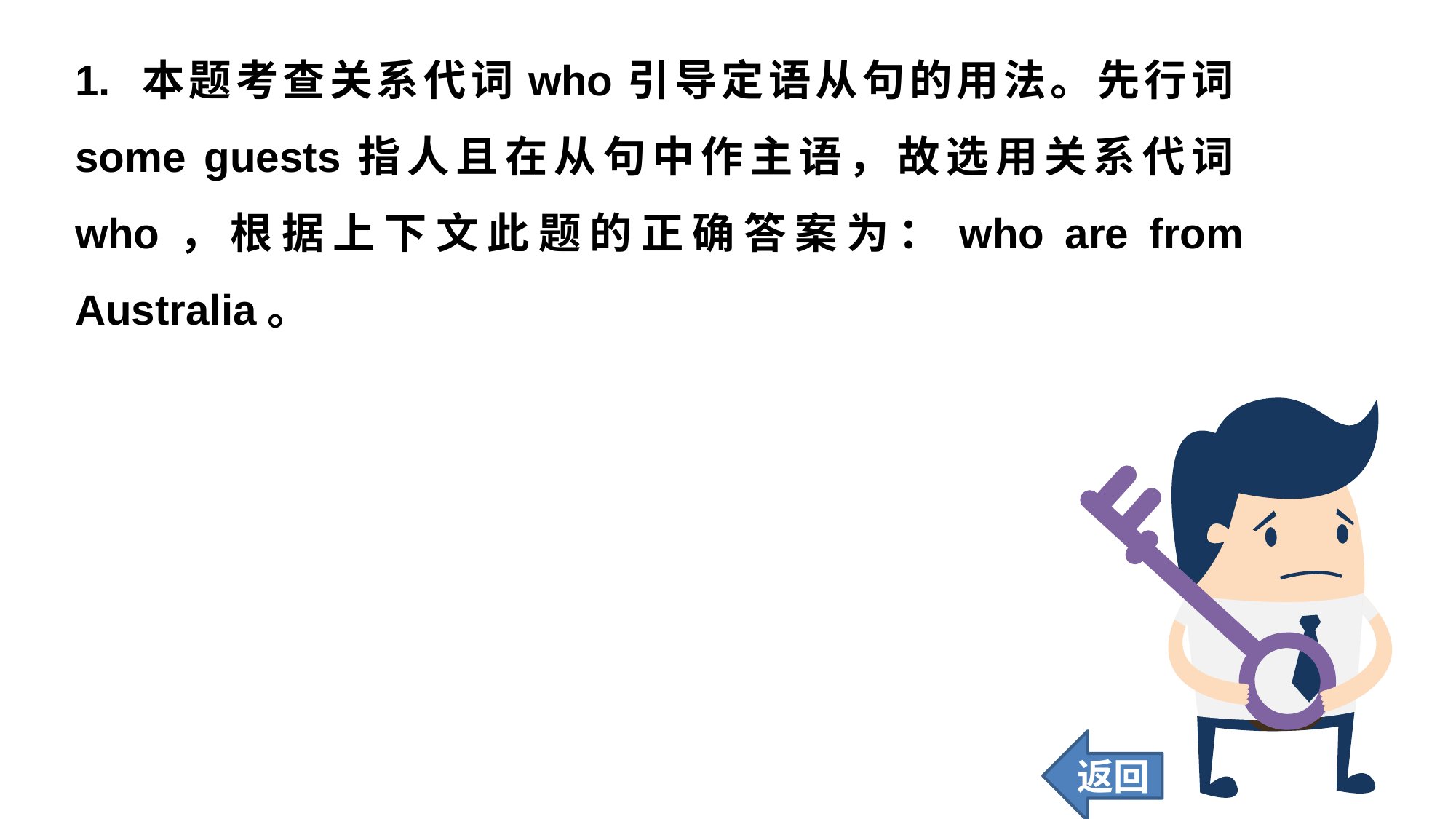

1. 本题考查关系代词who引导定语从句的用法。先行词some guests指人且在从句中作主语，故选用关系代词who，根据上下文此题的正确答案为：who are from Australia。

返回
82